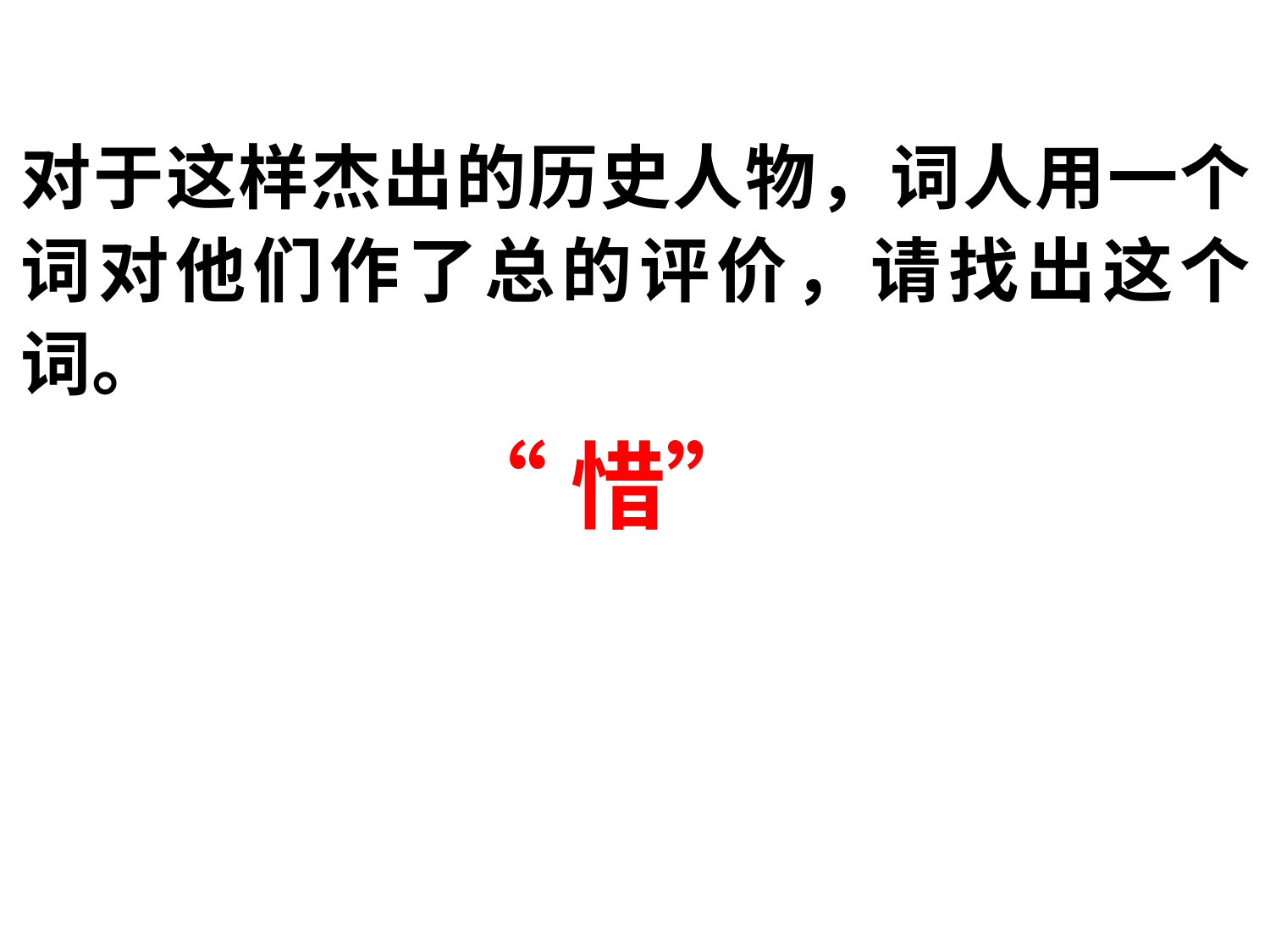

对于这样杰出的历史人物，词人用一个词对他们作了总的评价，请找出这个词。

“惜”